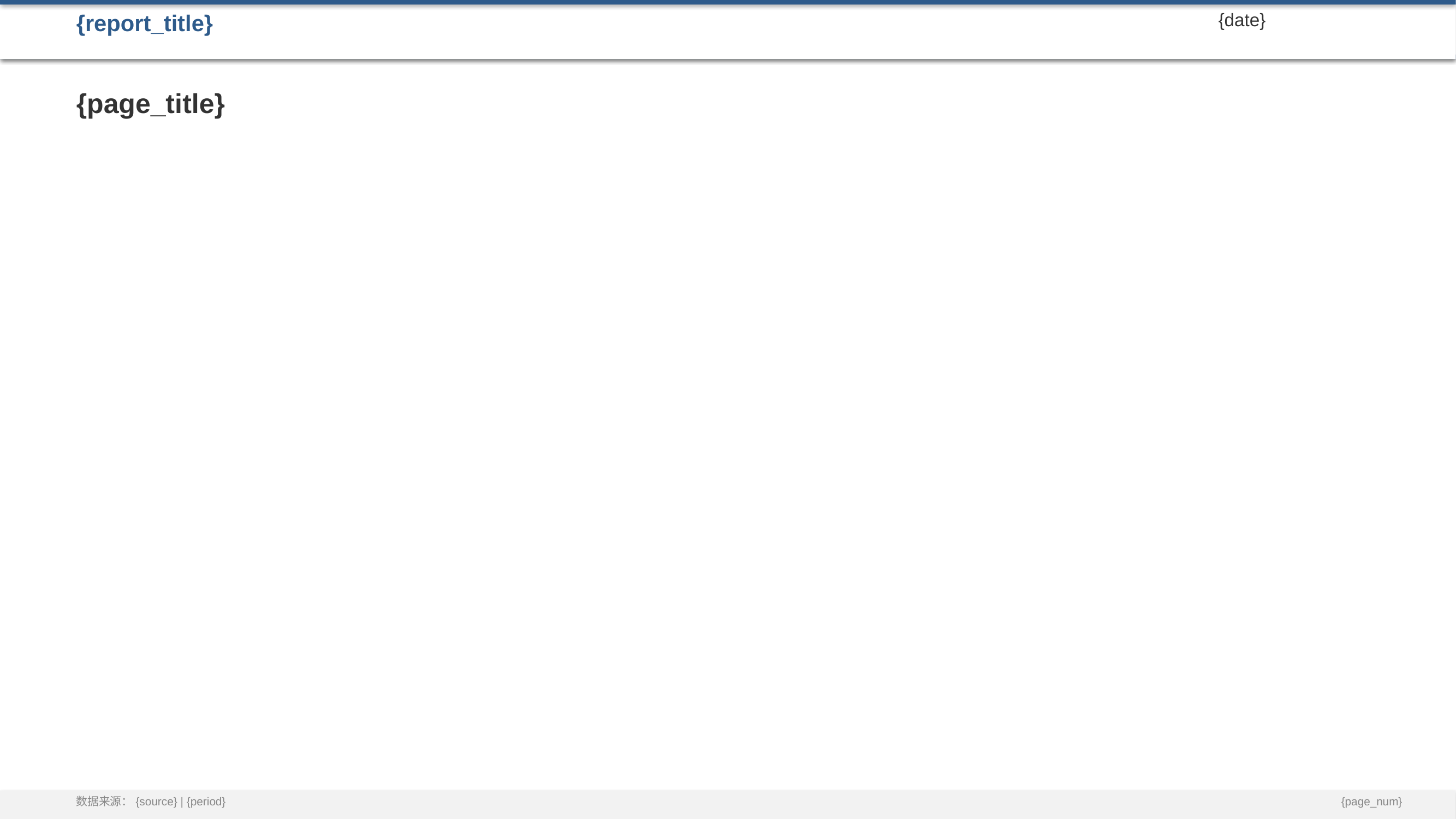

{report_title}
{date}

{page_title}

数据来源：{source} | {period}
{page_num}